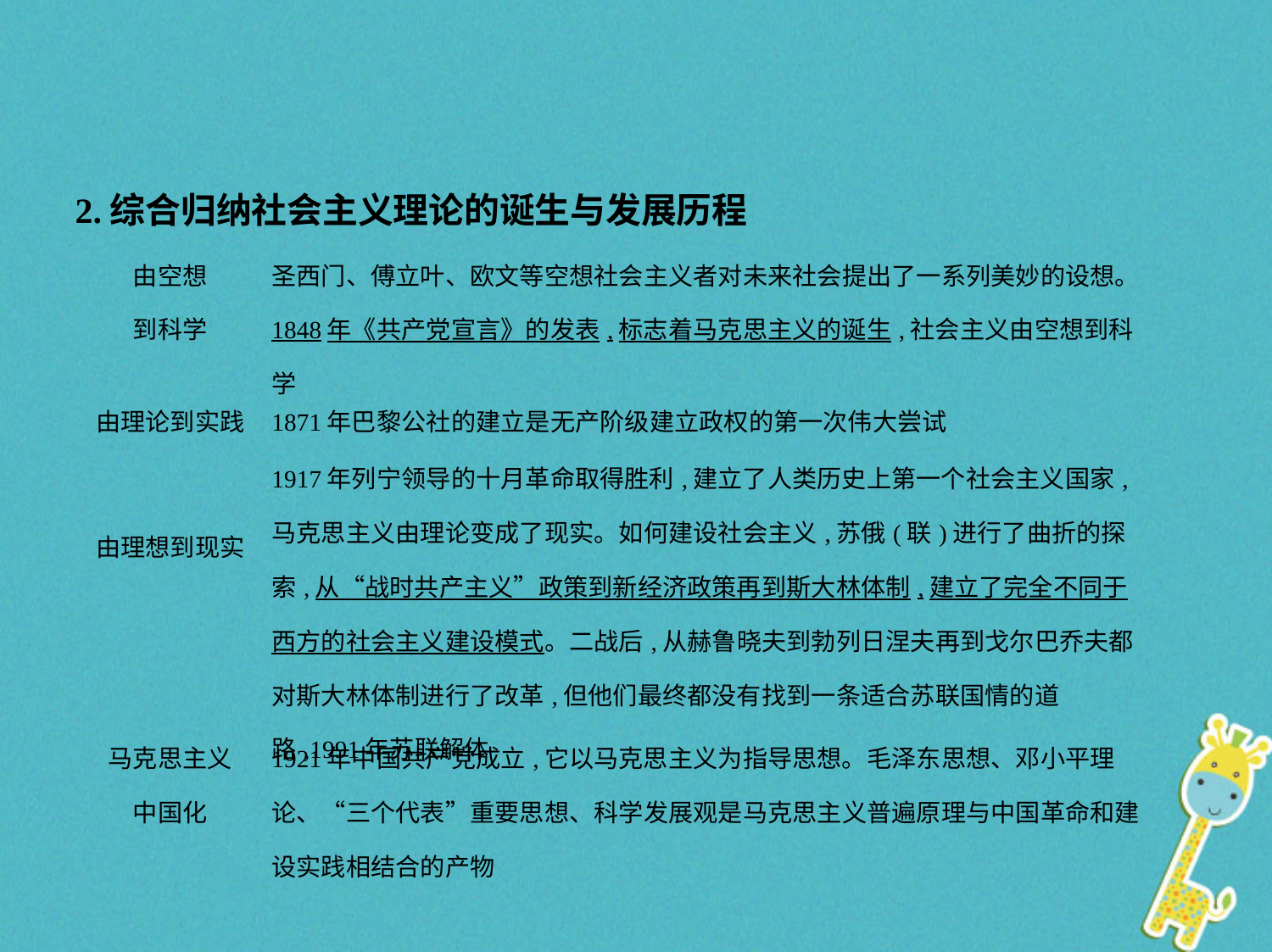

2.综合归纳社会主义理论的诞生与发展历程
| 由空想 到科学 | 圣西门、傅立叶、欧文等空想社会主义者对未来社会提出了一系列美妙的设想。1848年《共产党宣言》的发表,标志着马克思主义的诞生,社会主义由空想到科学 |
| --- | --- |
| 由理论到实践 | 1871年巴黎公社的建立是无产阶级建立政权的第一次伟大尝试 |
| 由理想到现实 | 1917年列宁领导的十月革命取得胜利,建立了人类历史上第一个社会主义国家,马克思主义由理论变成了现实。如何建设社会主义,苏俄(联)进行了曲折的探索,从“战时共产主义”政策到新经济政策再到斯大林体制,建立了完全不同于西方的社会主义建设模式。二战后,从赫鲁晓夫到勃列日涅夫再到戈尔巴乔夫都对斯大林体制进行了改革,但他们最终都没有找到一条适合苏联国情的道路,1991年苏联解体 |
| 马克思主义 中国化 | 1921年中国共产党成立,它以马克思主义为指导思想。毛泽东思想、邓小平理论、“三个代表”重要思想、科学发展观是马克思主义普遍原理与中国革命和建设实践相结合的产物 |